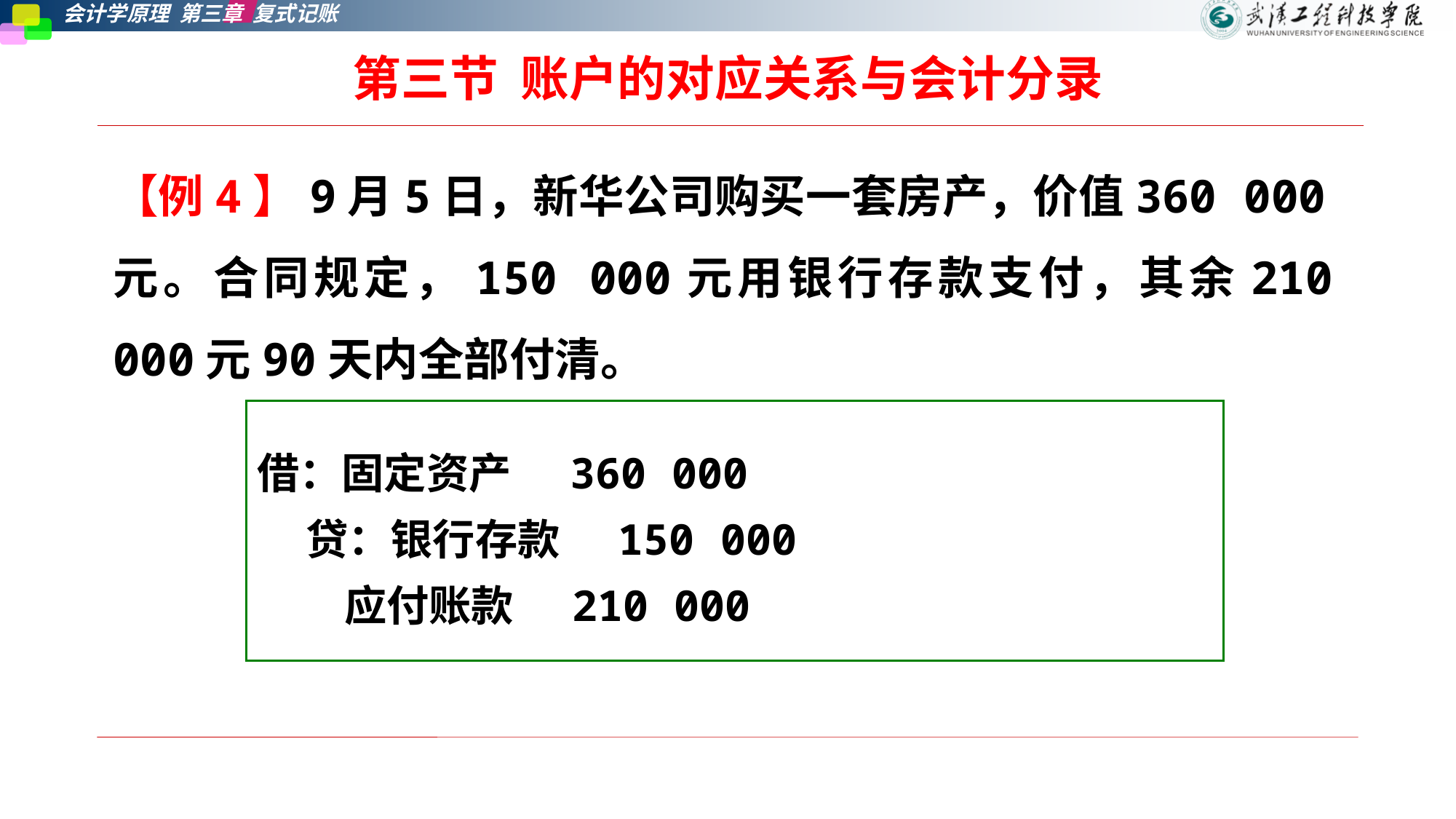

# 第三节  账户的对应关系与会计分录
【例4】9月5日，新华公司购买一套房产，价值360 000元。合同规定，150 000元用银行存款支付，其余210 000元90天内全部付清。
借：固定资产     360 000
    贷：银行存款     150 000
        应付账款     210 000